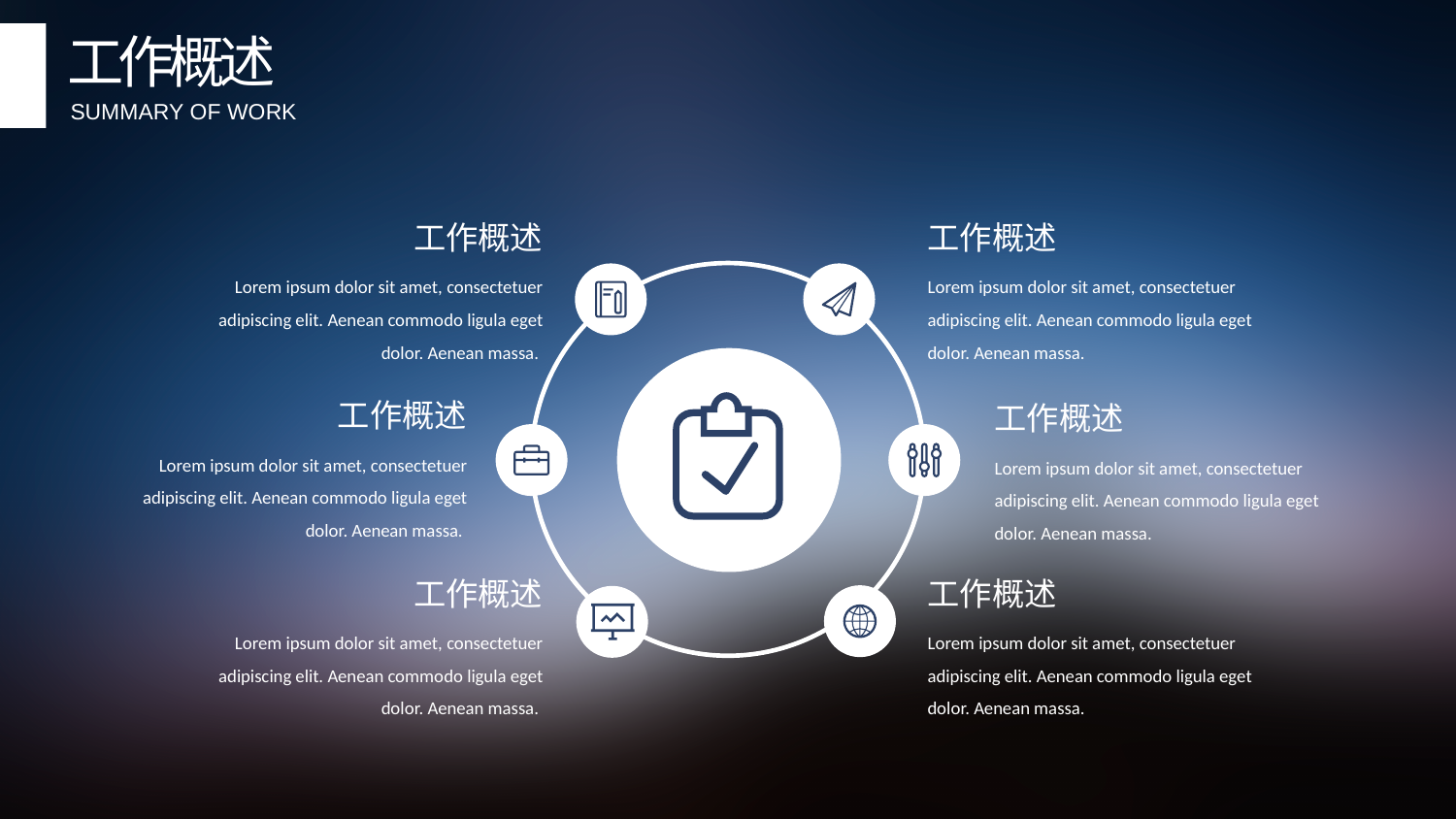

工作概述

SUMMARY OF WORK
工作概述
工作概述
Lorem ipsum dolor sit amet, consectetuer adipiscing elit. Aenean commodo ligula eget dolor. Aenean massa.
Lorem ipsum dolor sit amet, consectetuer adipiscing elit. Aenean commodo ligula eget dolor. Aenean massa.

工作概述
工作概述

Lorem ipsum dolor sit amet, consectetuer adipiscing elit. Aenean commodo ligula eget dolor. Aenean massa.
Lorem ipsum dolor sit amet, consectetuer adipiscing elit. Aenean commodo ligula eget dolor. Aenean massa.

工作概述
工作概述

Lorem ipsum dolor sit amet, consectetuer adipiscing elit. Aenean commodo ligula eget dolor. Aenean massa.
Lorem ipsum dolor sit amet, consectetuer adipiscing elit. Aenean commodo ligula eget dolor. Aenean massa.